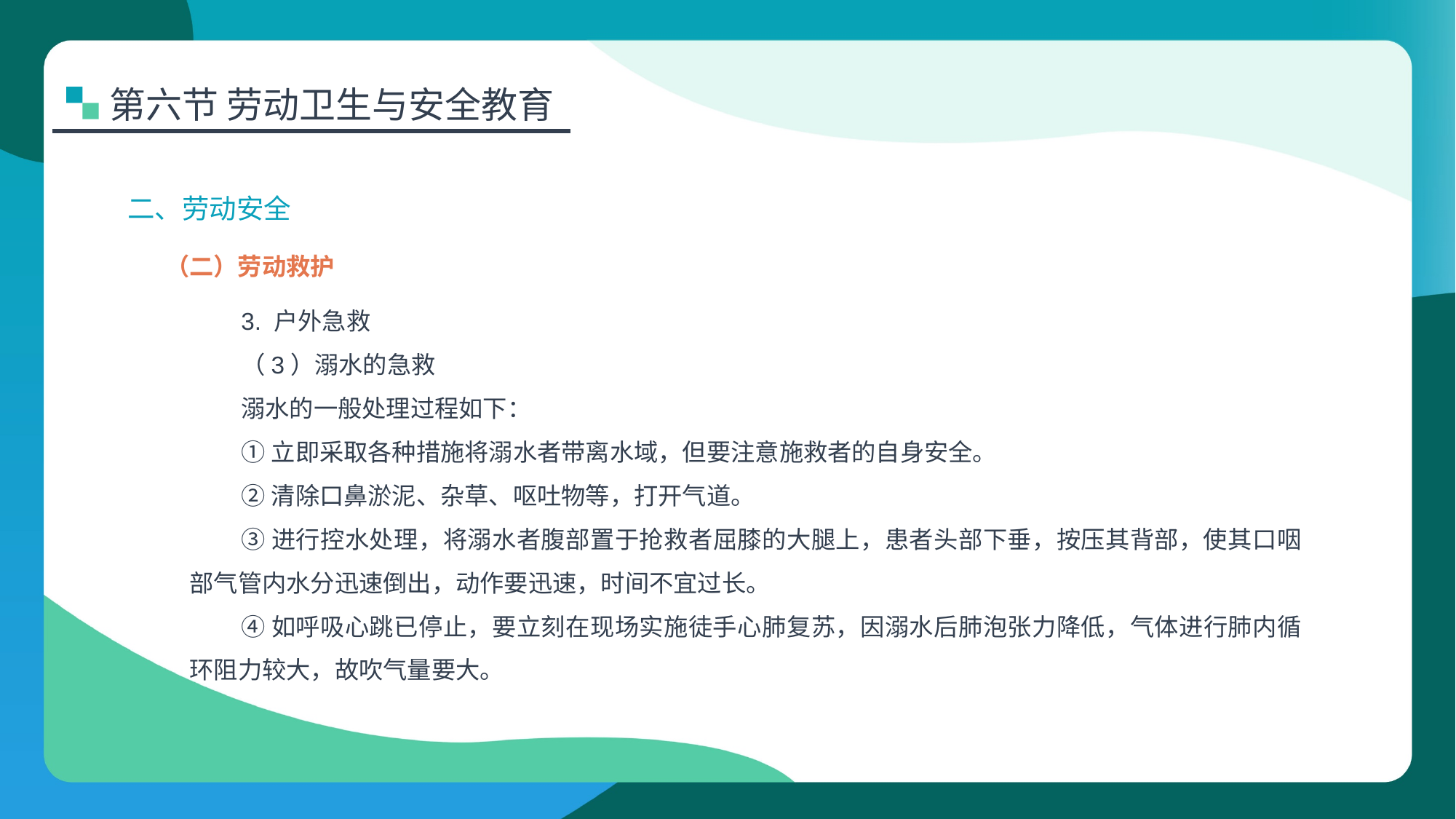

第六节 劳动卫生与安全教育

二、劳动安全
（二）劳动救护
3. 户外急救
（3）溺水的急救
溺水的一般处理过程如下：
①立即采取各种措施将溺水者带离水域，但要注意施救者的自身安全。
②清除口鼻淤泥、杂草、呕吐物等，打开气道。
③进行控水处理，将溺水者腹部置于抢救者屈膝的大腿上，患者头部下垂，按压其背部，使其口咽部气管内水分迅速倒出，动作要迅速，时间不宜过长。
④如呼吸心跳已停止，要立刻在现场实施徒手心肺复苏，因溺水后肺泡张力降低，气体进行肺内循环阻力较大，故吹气量要大。